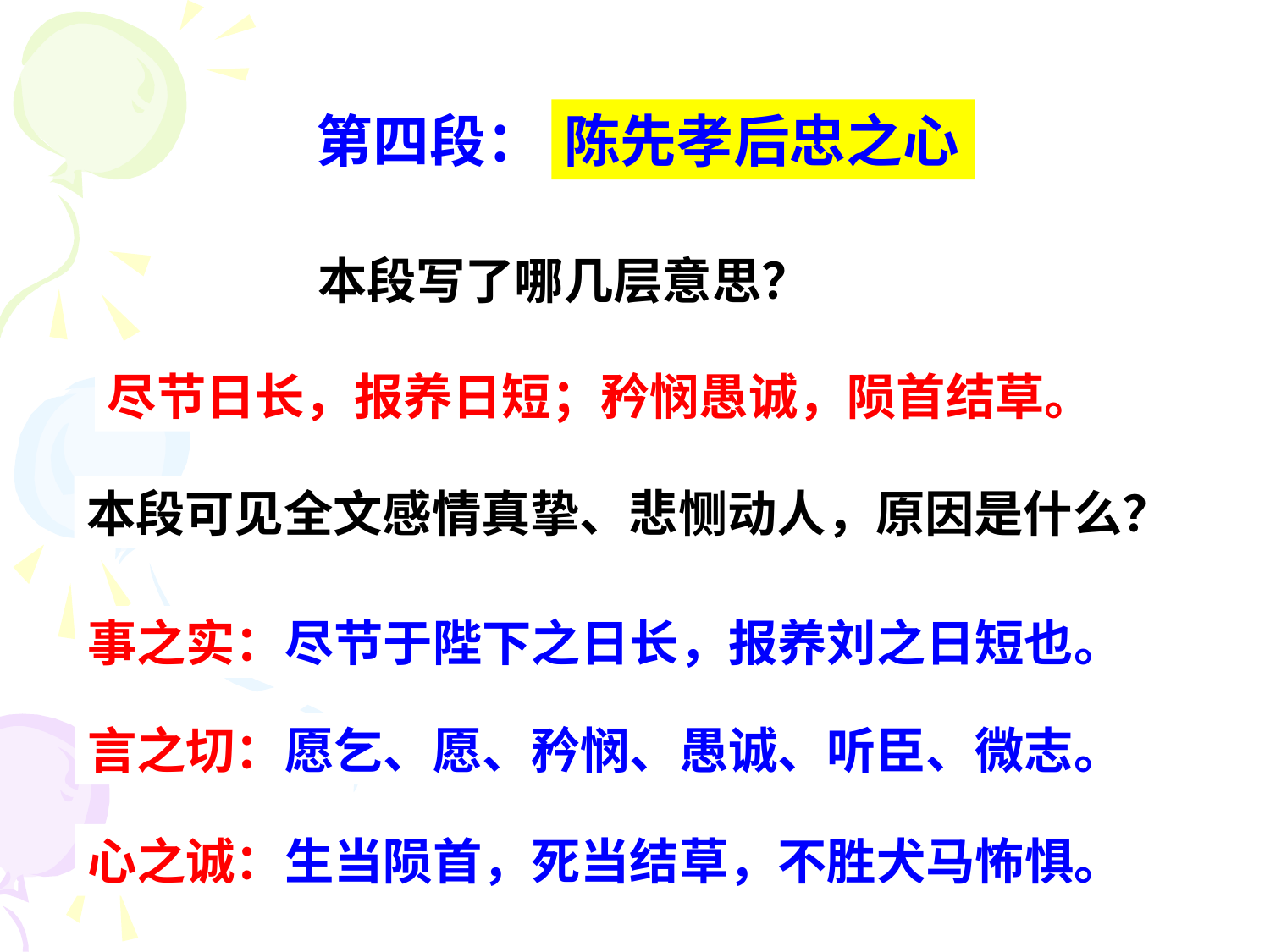

第四段：
陈先孝后忠之心
本段写了哪几层意思？
尽节日长，报养日短；矜悯愚诚，陨首结草。
本段可见全文感情真挚、悲恻动人，原因是什么？
事之实：尽节于陛下之日长，报养刘之日短也。
言之切：愿乞、愿、矜悯、愚诚、听臣、微志。
心之诚：生当陨首，死当结草，不胜犬马怖惧。